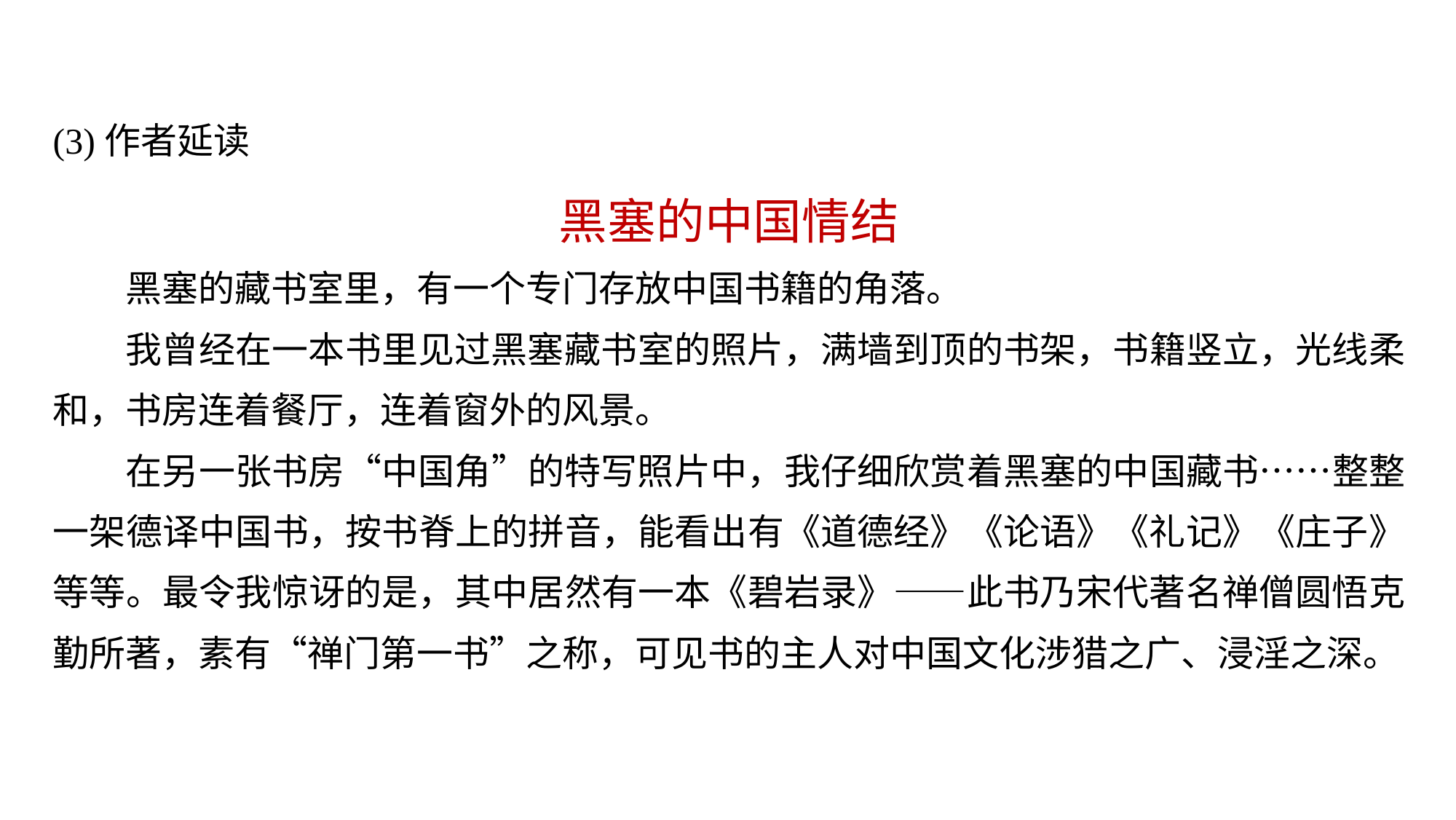

(3)作者延读
黑塞的中国情结
黑塞的藏书室里，有一个专门存放中国书籍的角落。
我曾经在一本书里见过黑塞藏书室的照片，满墙到顶的书架，书籍竖立，光线柔和，书房连着餐厅，连着窗外的风景。
在另一张书房“中国角”的特写照片中，我仔细欣赏着黑塞的中国藏书……整整一架德译中国书，按书脊上的拼音，能看出有《道德经》《论语》《礼记》《庄子》等等。最令我惊讶的是，其中居然有一本《碧岩录》——此书乃宋代著名禅僧圆悟克勤所著，素有“禅门第一书”之称，可见书的主人对中国文化涉猎之广、浸淫之深。